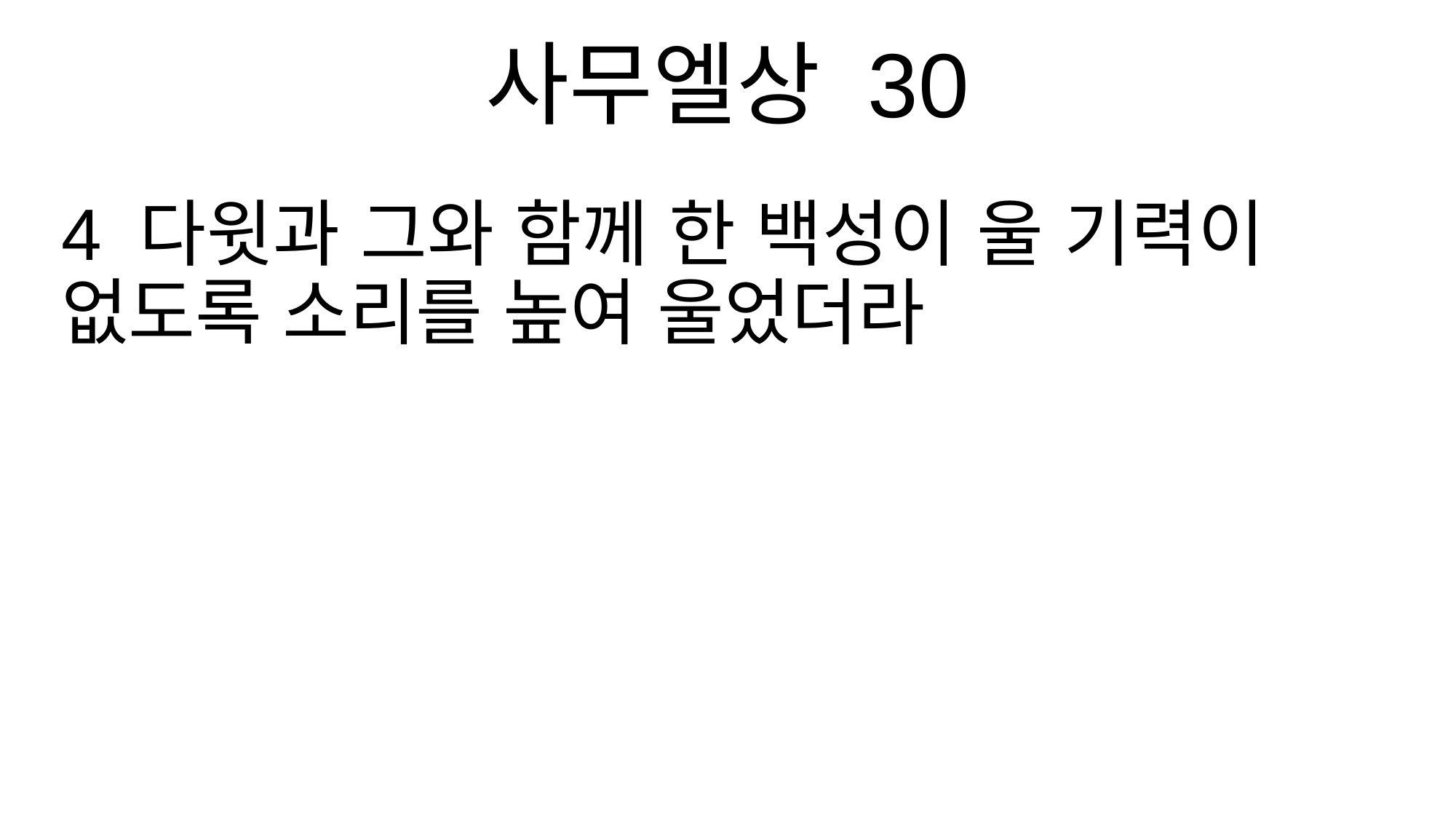

사무엘상 30
4 다윗과 그와 함께 한 백성이 울 기력이 없도록 소리를 높여 울었더라